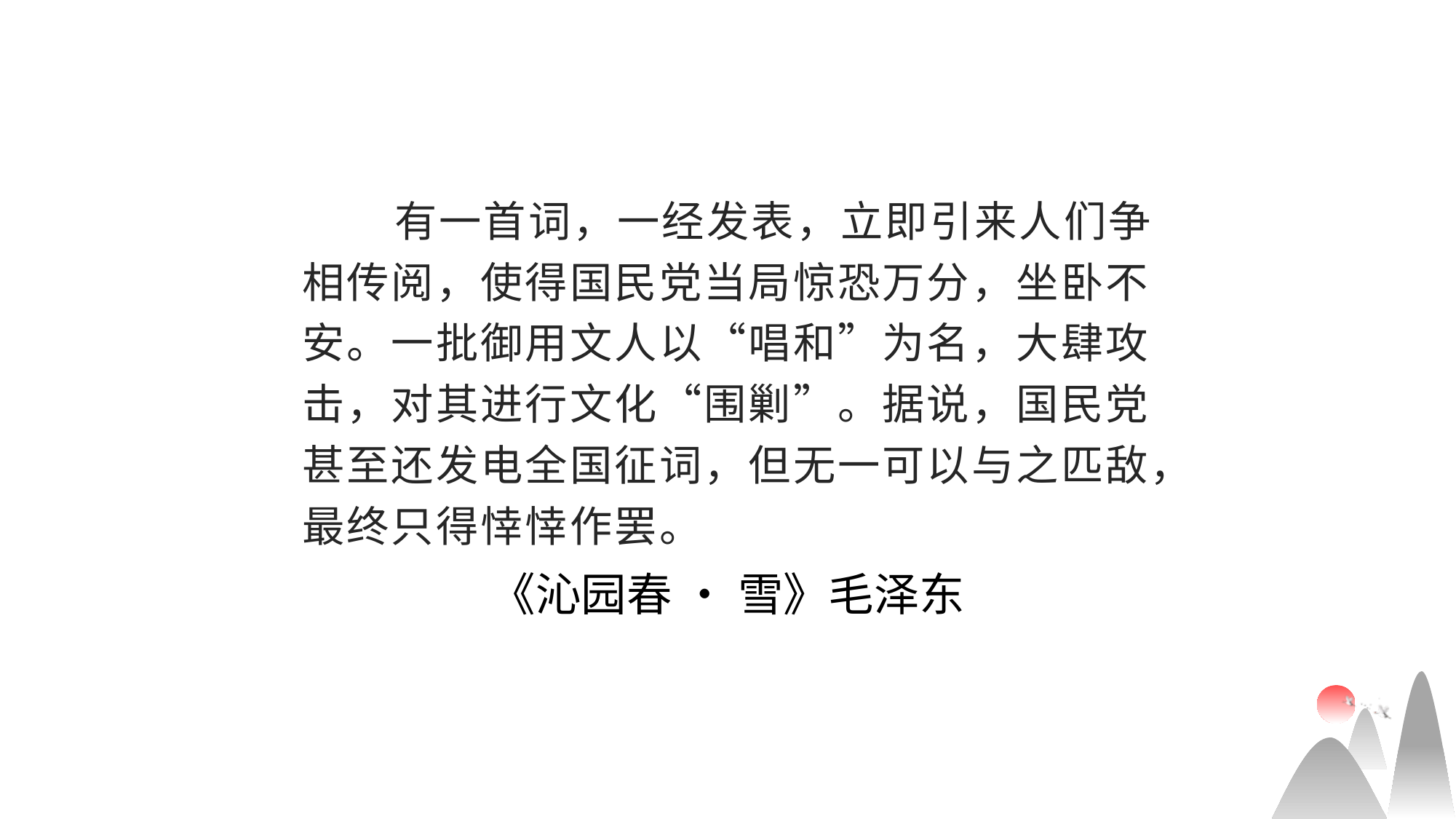

有一首词，一经发表，立即引来人们争相传阅，使得国民党当局惊恐万分，坐卧不安。一批御用文人以“唱和”为名，大肆攻击，对其进行文化“围剿”。据说，国民党甚至还发电全国征词，但无一可以与之匹敌，最终只得悻悻作罢。

《沁园春 • 雪》毛泽东